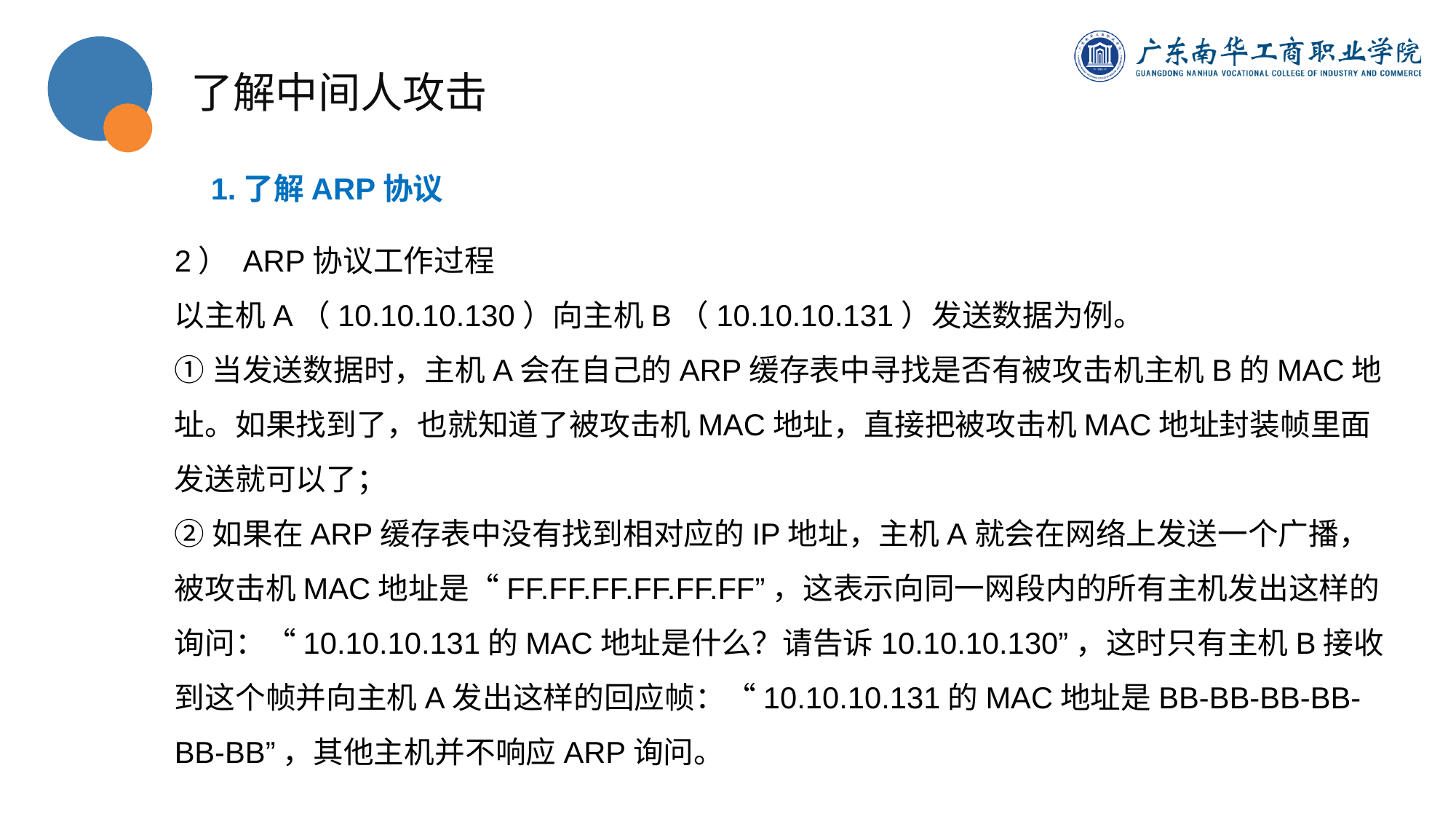

了解中间人攻击

1.了解ARP协议
2） ARP协议工作过程
以主机A（10.10.10.130）向主机B（10.10.10.131）发送数据为例。
①当发送数据时，主机A会在自己的ARP缓存表中寻找是否有被攻击机主机B的MAC地址。如果找到了，也就知道了被攻击机MAC地址，直接把被攻击机MAC地址封装帧里面发送就可以了；
②如果在ARP缓存表中没有找到相对应的IP地址，主机A就会在网络上发送一个广播，被攻击机MAC地址是“FF.FF.FF.FF.FF.FF”，这表示向同一网段内的所有主机发出这样的询问：“10.10.10.131的MAC地址是什么？请告诉10.10.10.130”，这时只有主机B接收到这个帧并向主机A发出这样的回应帧：“10.10.10.131的MAC地址是BB-BB-BB-BB-BB-BB”，其他主机并不响应ARP询问。